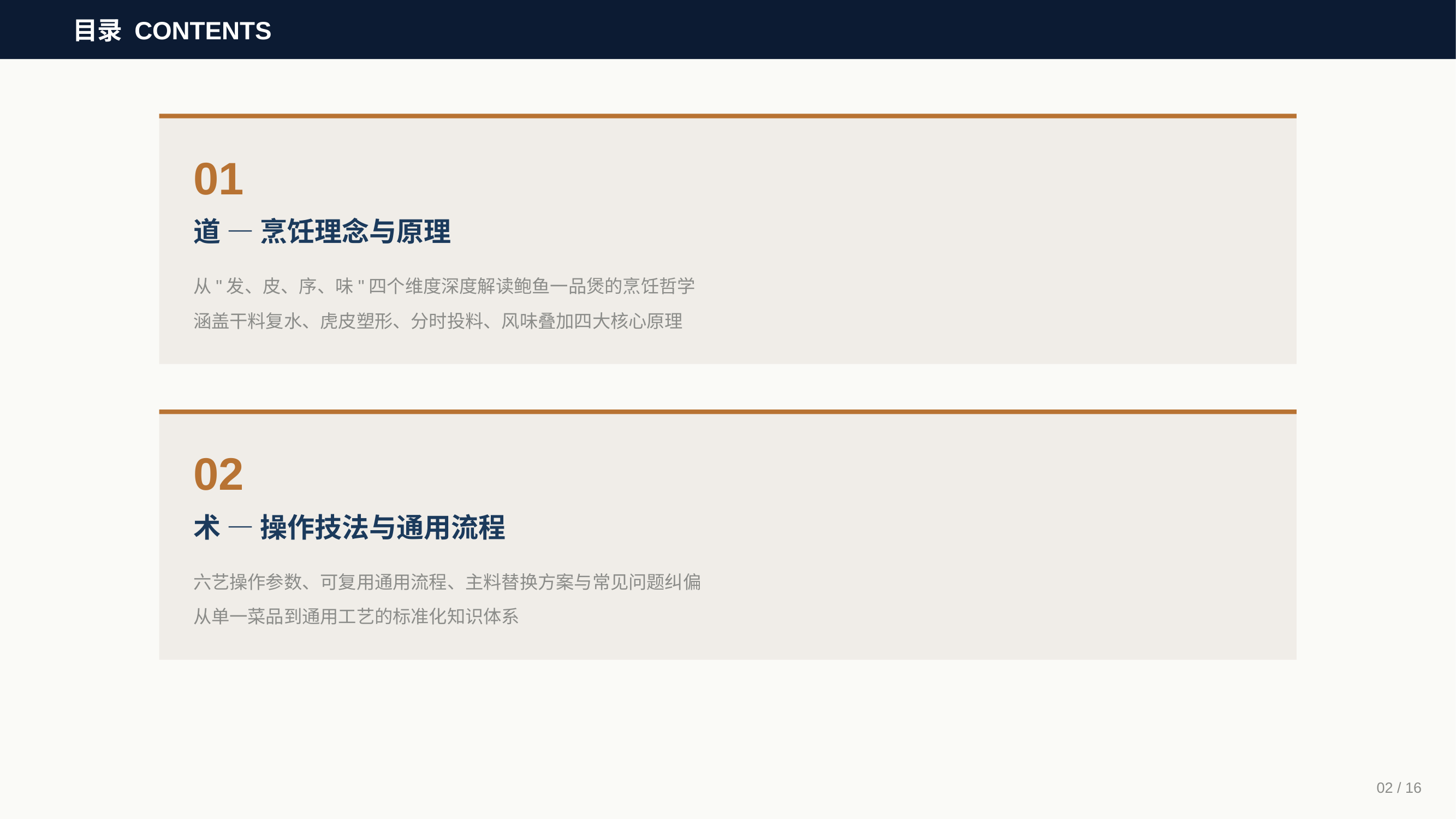

目录 CONTENTS

01
道 — 烹饪理念与原理
从"发、皮、序、味"四个维度深度解读鲍鱼一品煲的烹饪哲学
涵盖干料复水、虎皮塑形、分时投料、风味叠加四大核心原理

02
术 — 操作技法与通用流程
六艺操作参数、可复用通用流程、主料替换方案与常见问题纠偏
从单一菜品到通用工艺的标准化知识体系
02 / 16